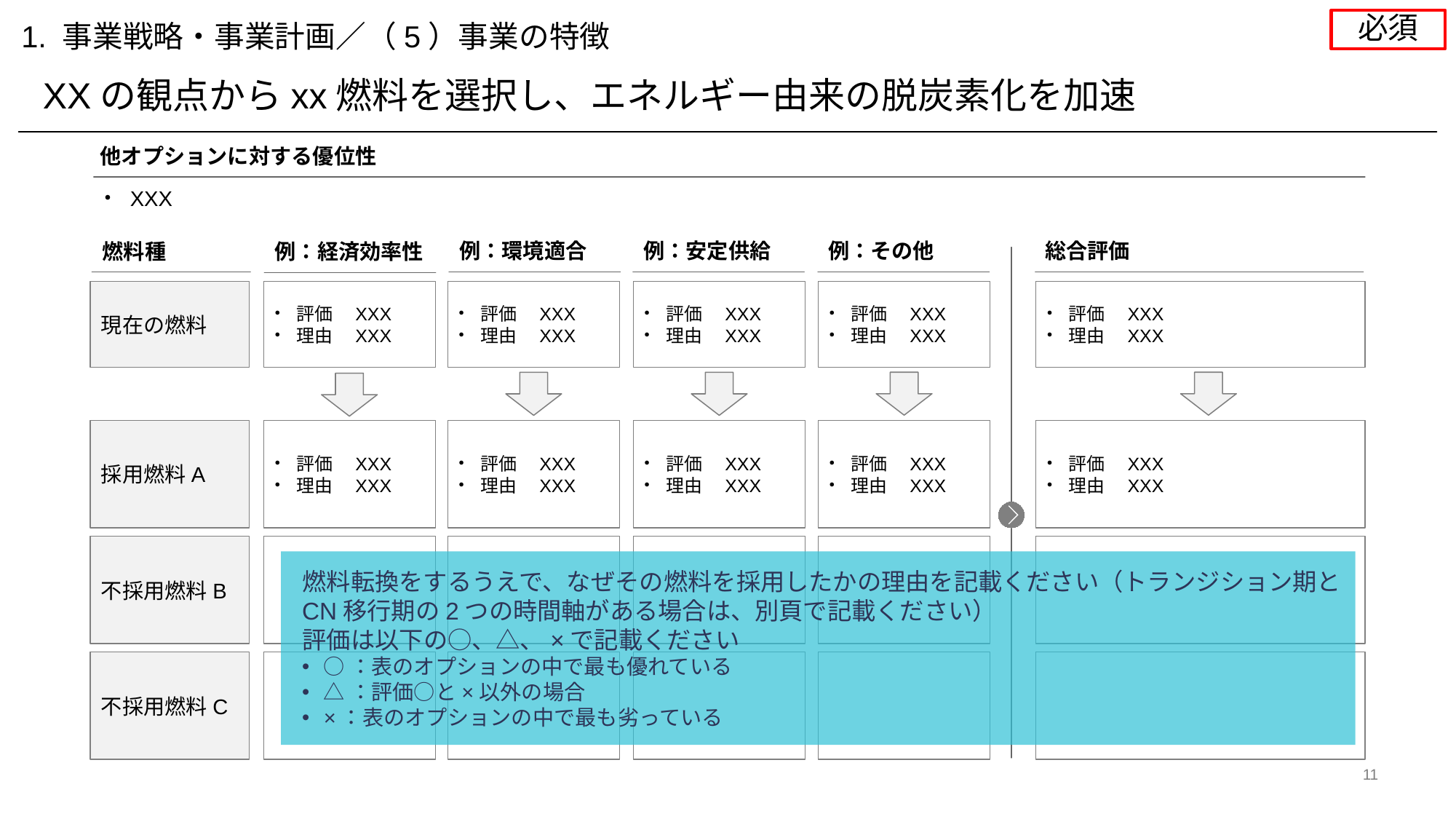

必須
1. 事業戦略・事業計画／（5）事業の特徴
XXの観点からxx燃料を選択し、エネルギー由来の脱炭素化を加速
他オプションに対する優位性
XXX
例：環境適合
例：安定供給
評価　XXX
理由　XXX
評価　XXX
理由　XXX

例：その他
評価　XXX
理由　XXX
評価　XXX
理由　XXX

総合評価
評価　XXX
理由　XXX
評価　XXX
理由　XXX

燃料種
例：経済効率性
現在の燃料
評価　XXX
理由　XXX
評価　XXX
理由　XXX

採用燃料A
評価　XXX
理由　XXX
評価　XXX
理由　XXX

不採用燃料B

燃料転換をするうえで、なぜその燃料を採用したかの理由を記載ください（トランジション期とCN移行期の2つの時間軸がある場合は、別頁で記載ください）
評価は以下の○、△、×で記載ください
○：表のオプションの中で最も優れている
△：評価○と×以外の場合
×：表のオプションの中で最も劣っている
不採用燃料C